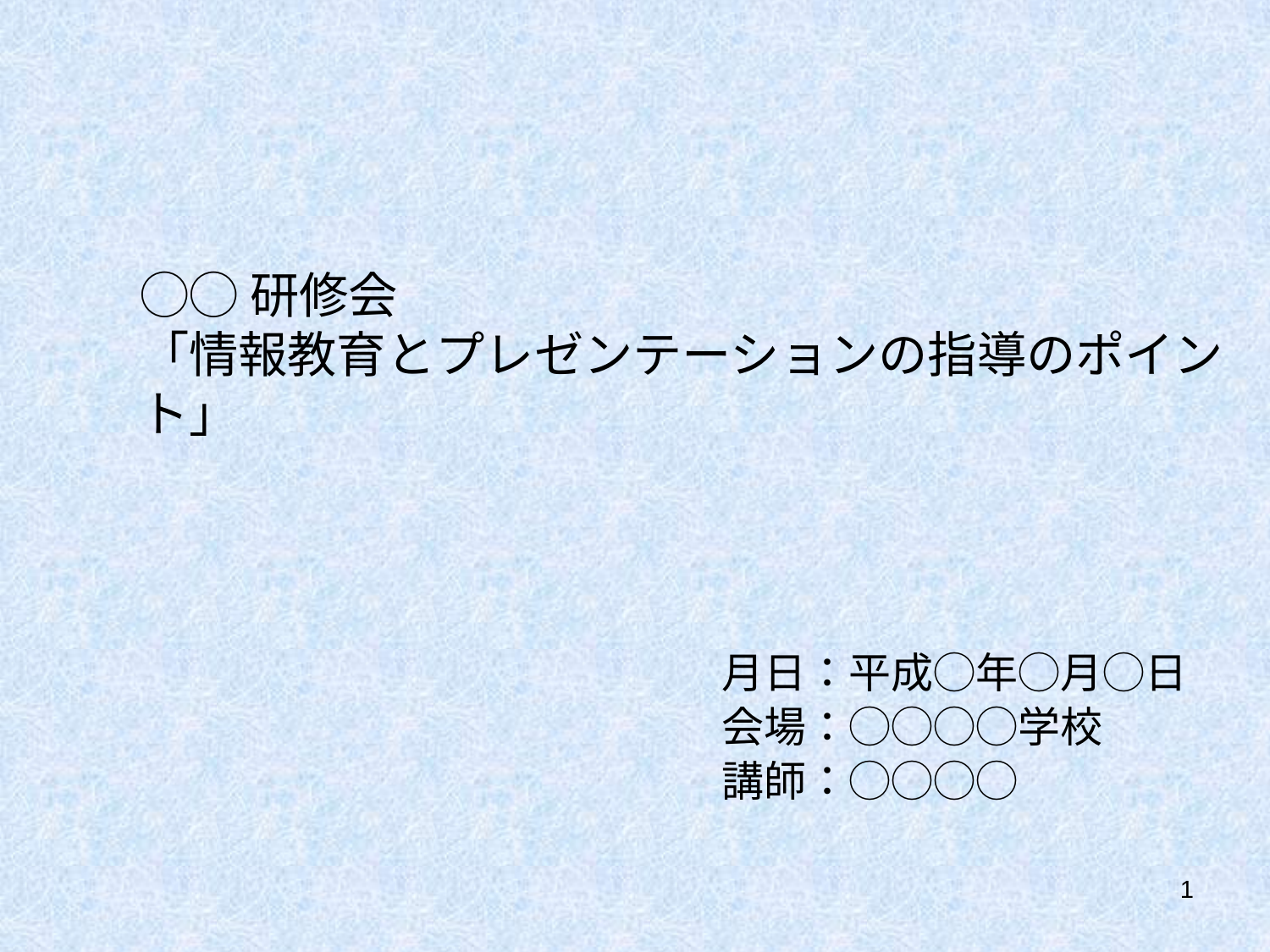

# ◯◯研修会 「情報教育とプレゼンテーションの指導のポイント」
月日：平成◯年◯月◯日
会場：◯◯◯◯学校
講師：◯◯◯◯
1